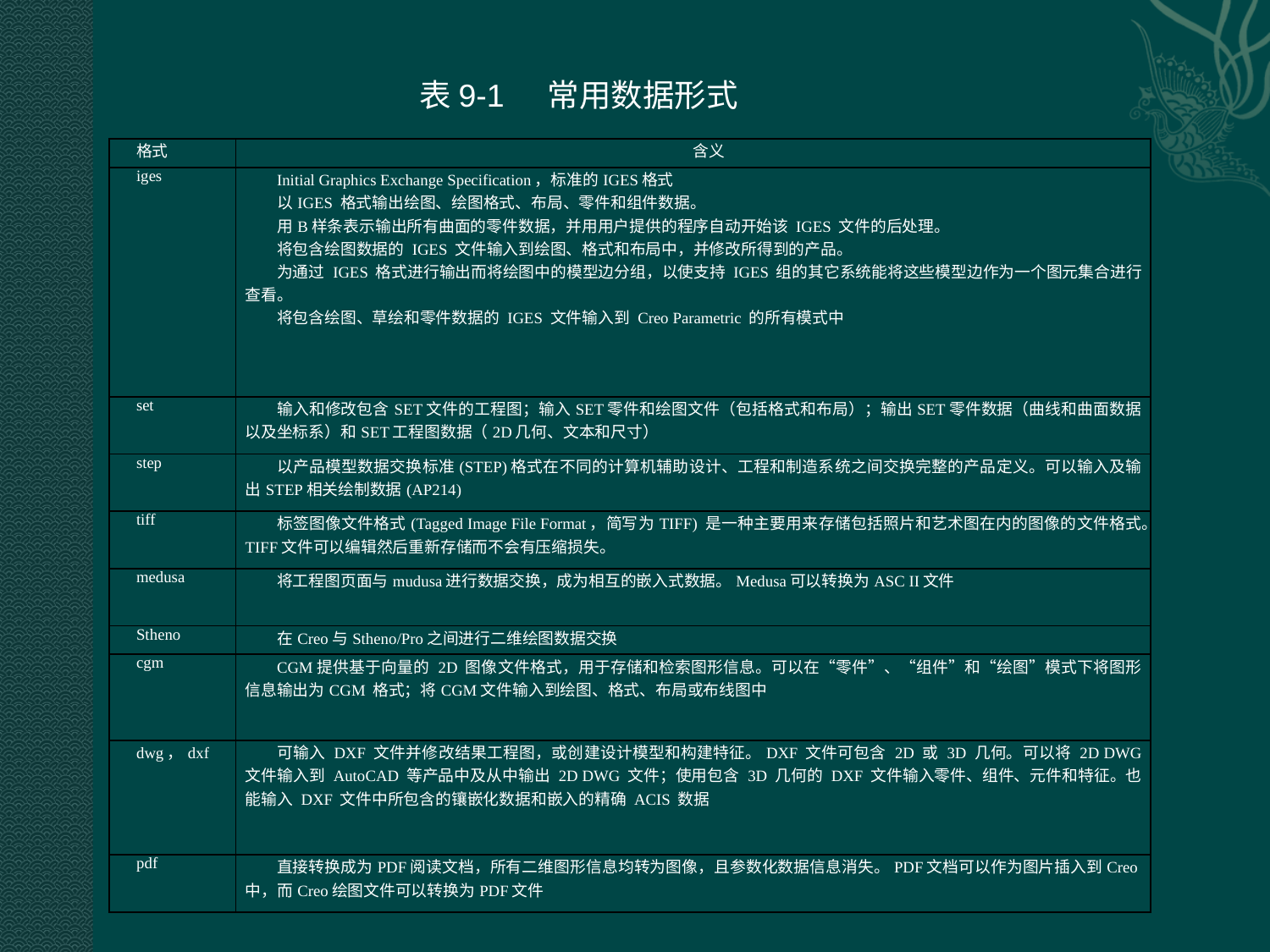

表9-1    常用数据形式

| 格式 | 含义 |
| --- | --- |
| iges | Initial Graphics Exchange Specification，标准的IGES格式 以IGES 格式输出绘图、绘图格式、布局、零件和组件数据。 用B样条表示输出所有曲面的零件数据，并用用户提供的程序自动开始该 IGES 文件的后处理。 将包含绘图数据的 IGES 文件输入到绘图、格式和布局中，并修改所得到的产品。 为通过 IGES 格式进行输出而将绘图中的模型边分组，以使支持 IGES 组的其它系统能将这些模型边作为一个图元集合进行查看。 将包含绘图、草绘和零件数据的 IGES 文件输入到 Creo Parametric 的所有模式中 |
| set | 输入和修改包含SET文件的工程图；输入SET零件和绘图文件（包括格式和布局）；输出SET零件数据（曲线和曲面数据以及坐标系）和SET工程图数据（2D几何、文本和尺寸） |
| step | 以产品模型数据交换标准(STEP)格式在不同的计算机辅助设计、工程和制造系统之间交换完整的产品定义。可以输入及输出STEP相关绘制数据(AP214) |
| tiff | 标签图像文件格式(Tagged Image File Format，简写为TIFF) 是一种主要用来存储包括照片和艺术图在内的图像的文件格式。TIFF文件可以编辑然后重新存储而不会有压缩损失。 |
| medusa | 将工程图页面与mudusa进行数据交换，成为相互的嵌入式数据。Medusa可以转换为ASC II文件 |
| Stheno | 在Creo与Stheno/Pro之间进行二维绘图数据交换 |
| cgm | CGM提供基于向量的 2D 图像文件格式，用于存储和检索图形信息。可以在“零件”、“组件”和“绘图”模式下将图形信息输出为CGM 格式；将CGM文件输入到绘图、格式、布局或布线图中 |
| dwg，dxf | 可输入 DXF 文件并修改结果工程图，或创建设计模型和构建特征。DXF 文件可包含 2D 或 3D 几何。可以将 2D DWG 文件输入到 AutoCAD 等产品中及从中输出 2D DWG 文件；使用包含 3D 几何的 DXF 文件输入零件、组件、元件和特征。也能输入 DXF 文件中所包含的镶嵌化数据和嵌入的精确 ACIS 数据 |
| pdf | 直接转换成为PDF阅读文档，所有二维图形信息均转为图像，且参数化数据信息消失。PDF文档可以作为图片插入到Creo中，而Creo绘图文件可以转换为PDF文件 |